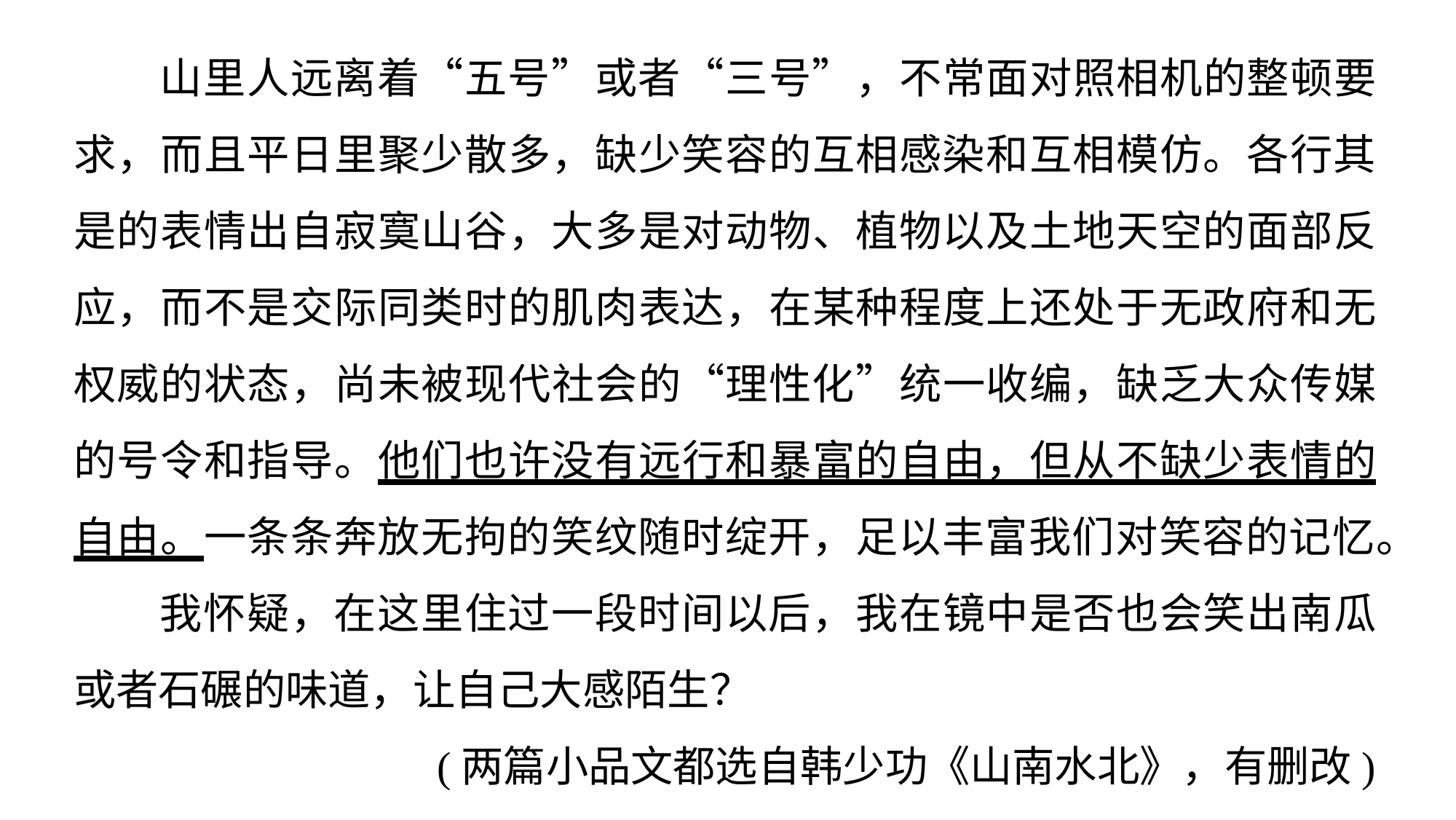

山里人远离着“五号”或者“三号”，不常面对照相机的整顿要求，而且平日里聚少散多，缺少笑容的互相感染和互相模仿。各行其是的表情出自寂寞山谷，大多是对动物、植物以及土地天空的面部反应，而不是交际同类时的肌肉表达，在某种程度上还处于无政府和无权威的状态，尚未被现代社会的“理性化”统一收编，缺乏大众传媒的号令和指导。他们也许没有远行和暴富的自由，但从不缺少表情的自由。一条条奔放无拘的笑纹随时绽开，足以丰富我们对笑容的记忆。
我怀疑，在这里住过一段时间以后，我在镜中是否也会笑出南瓜或者石碾的味道，让自己大感陌生？
(两篇小品文都选自韩少功《山南水北》，有删改)